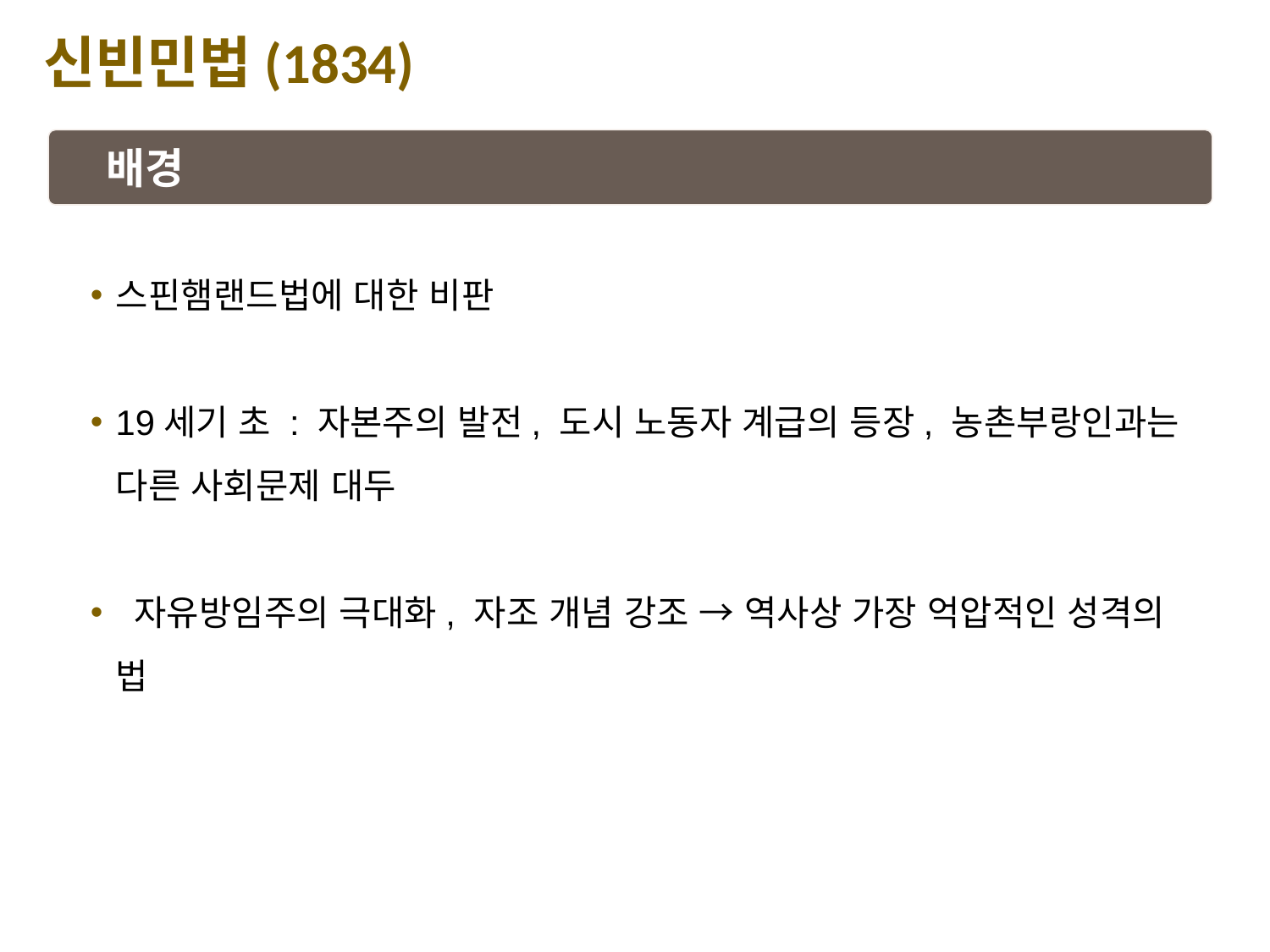

신빈민법(1834)

배경
스핀햄랜드법에 대한 비판

19세기 초 : 자본주의 발전, 도시 노동자 계급의 등장, 농촌부랑인과는 다른 사회문제 대두

 자유방임주의 극대화, 자조 개념 강조 → 역사상 가장 억압적인 성격의 법